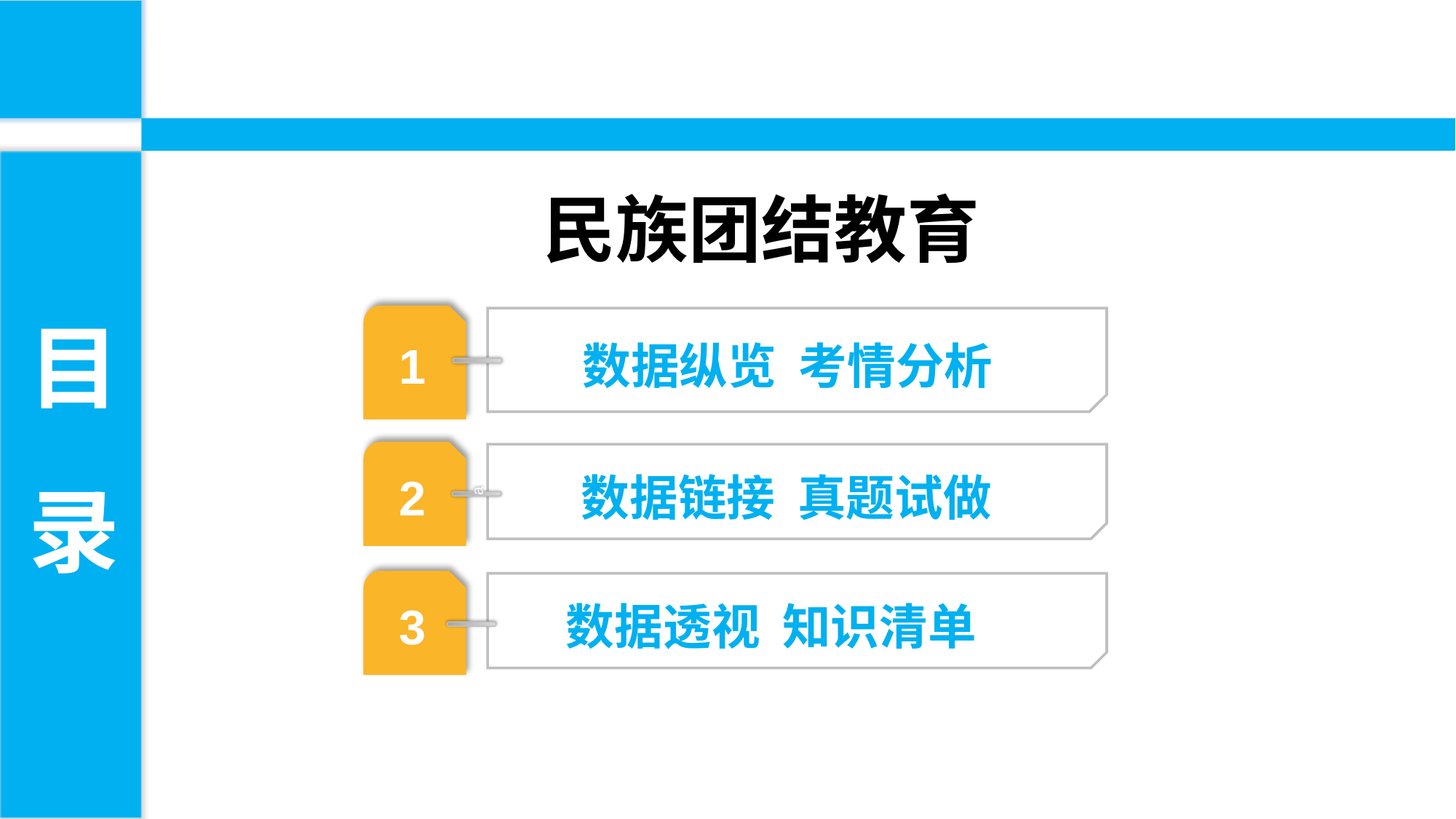

民族团结教育

目
录
数据纵览  考情分析
1

数据链接  真题试做
2

a
数据透视  知识清单
3